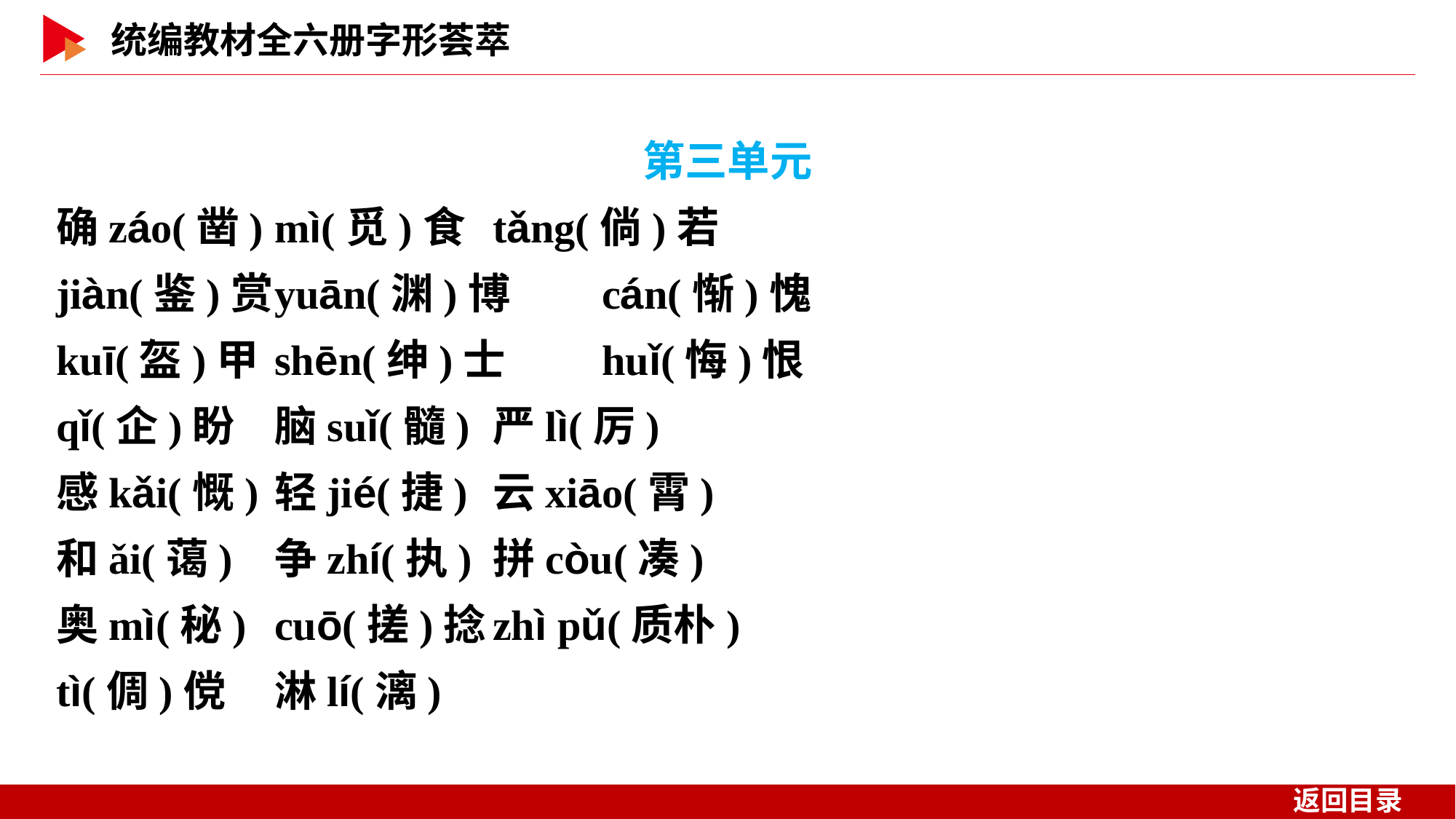

第三单元
确záo(凿)	mì(觅)食	tǎng(倘)若
jiàn(鉴)赏	yuān(渊)博	cán(惭)愧
kuī(盔)甲	shēn(绅)士	huǐ(悔)恨
qǐ(企)盼	脑suǐ(髓)	严lì(厉)
感kǎi(慨)	轻jié(捷)	云xiāo(霄)
和ǎi(蔼)	争zhí(执)	拼còu(凑)
奥mì(秘)	cuō(搓)捻	zhì pǔ(质朴)
tì(倜)傥	淋lí(漓)